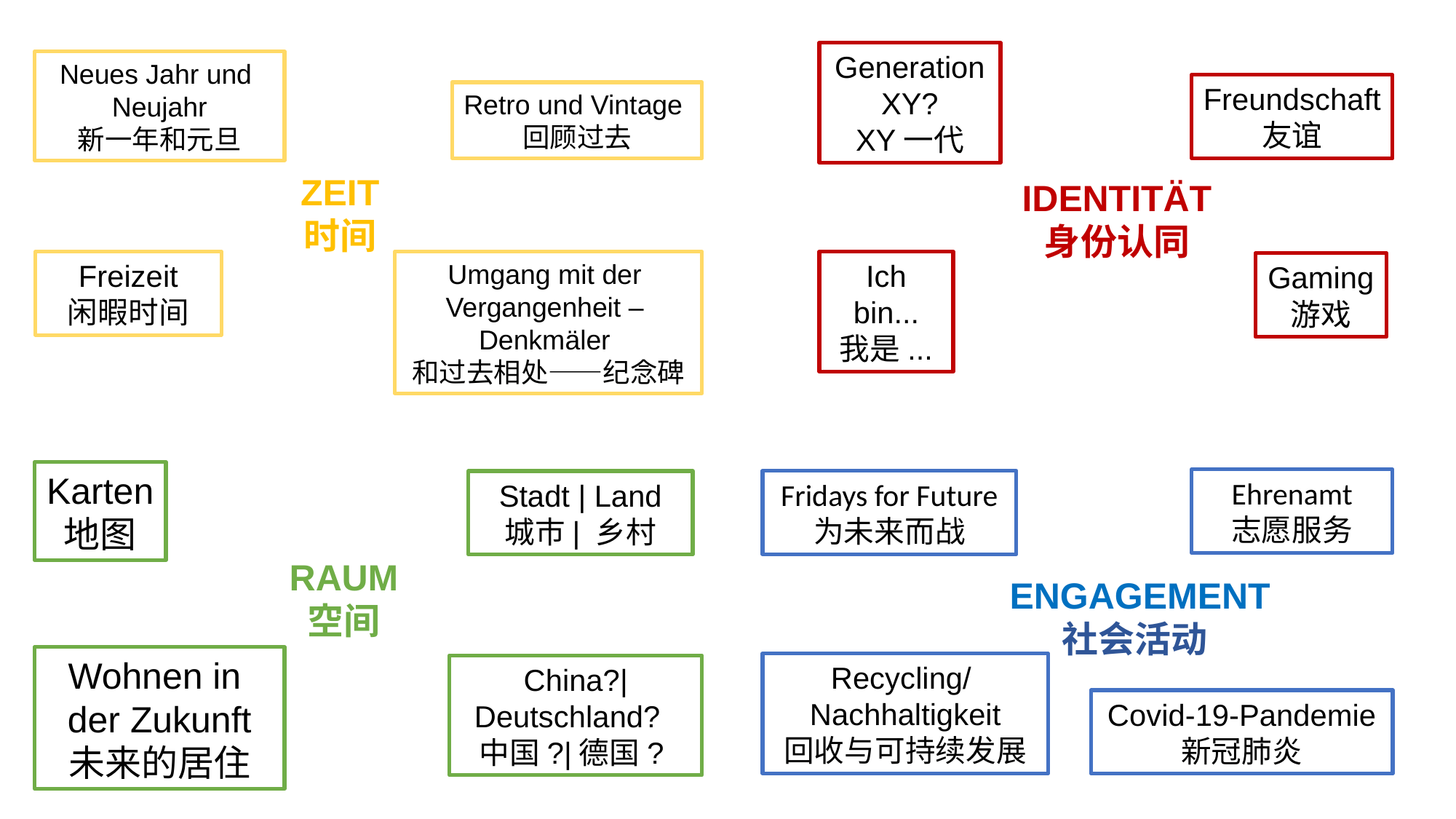

Generation XY?
XY一代
Neues Jahr und
Neujahr
新一年和元旦
Freundschaft
友谊
Retro und Vintage
回顾过去
ZEIT
时间
IDENTITÄT
身份认同
Freizeit
闲暇时间
Umgang mit der
Vergangenheit –
Denkmäler
和过去相处——纪念碑
Ich bin...
我是...
Gaming
游戏
Karten
地图
Ehrenamt
志愿服务
Fridays for Future
为未来而战
Stadt | Land
城市| 乡村
RAUM
空间
ENGAGEMENT
社会活动
Wohnen in
der Zukunft
未来的居住
Recycling/
Nachhaltigkeit
回收与可持续发展
China?| Deutschland?
中国?|德国?
Covid-19-Pandemie
新冠肺炎